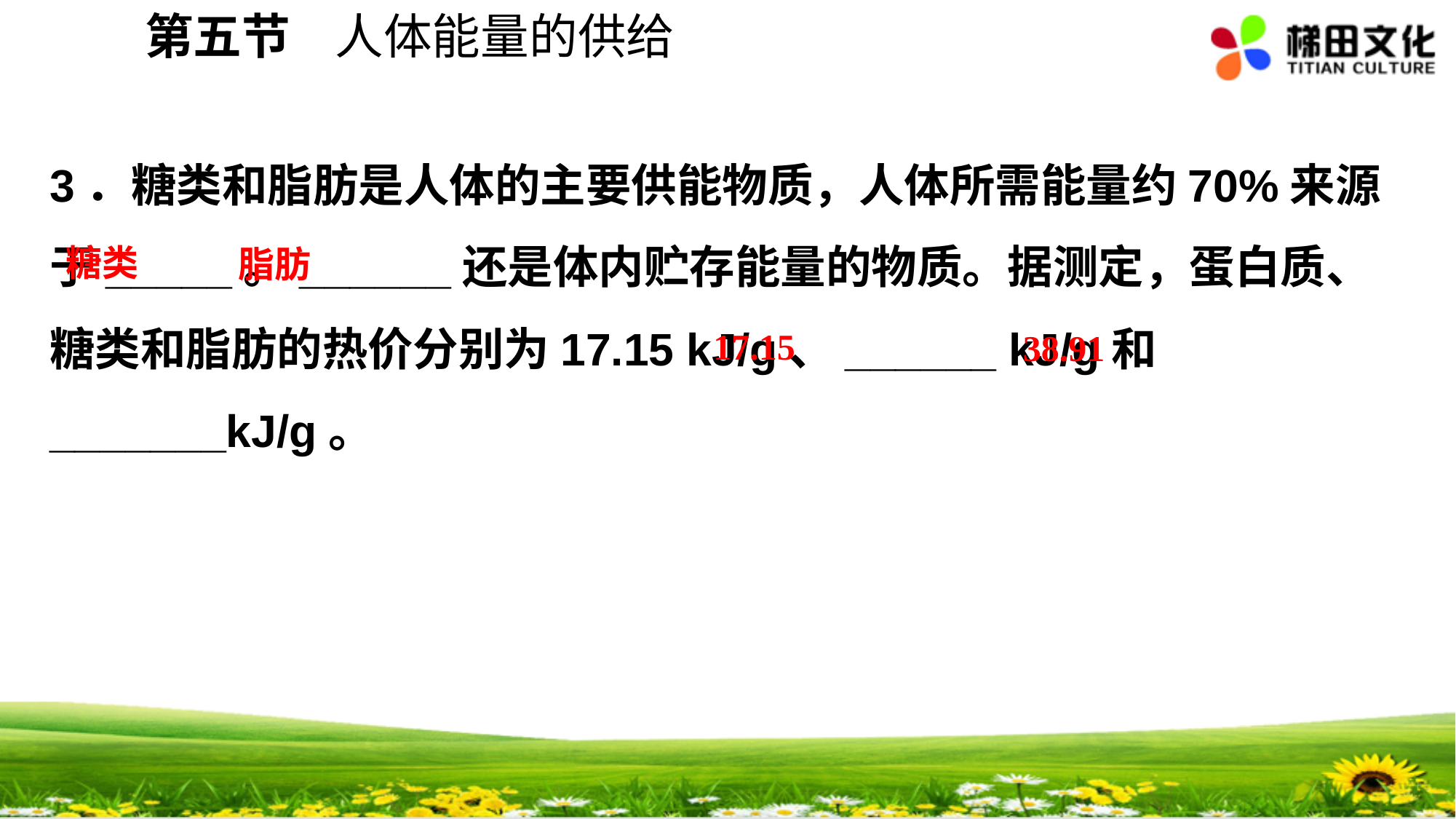

第五节    人体能量的供给
3．糖类和脂肪是人体的主要供能物质，人体所需能量约70%来源于_____。______还是体内贮存能量的物质。据测定，蛋白质、糖类和脂肪的热价分别为17.15 kJ/g、______ kJ/g和_______kJ/g。
糖类
脂肪
17.15
38.91